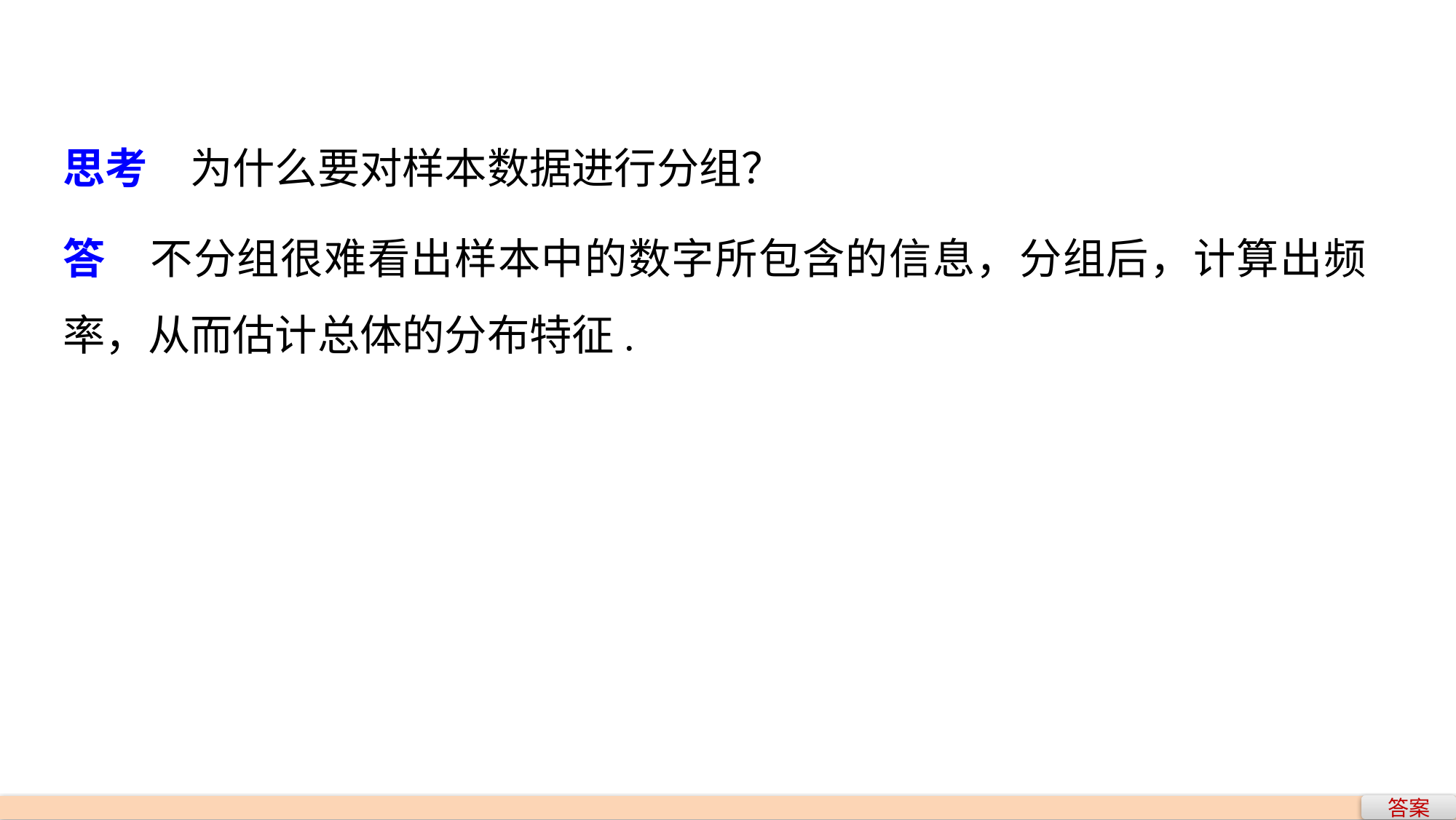

思考　为什么要对样本数据进行分组？
答　不分组很难看出样本中的数字所包含的信息，分组后，计算出频率，从而估计总体的分布特征.
答案